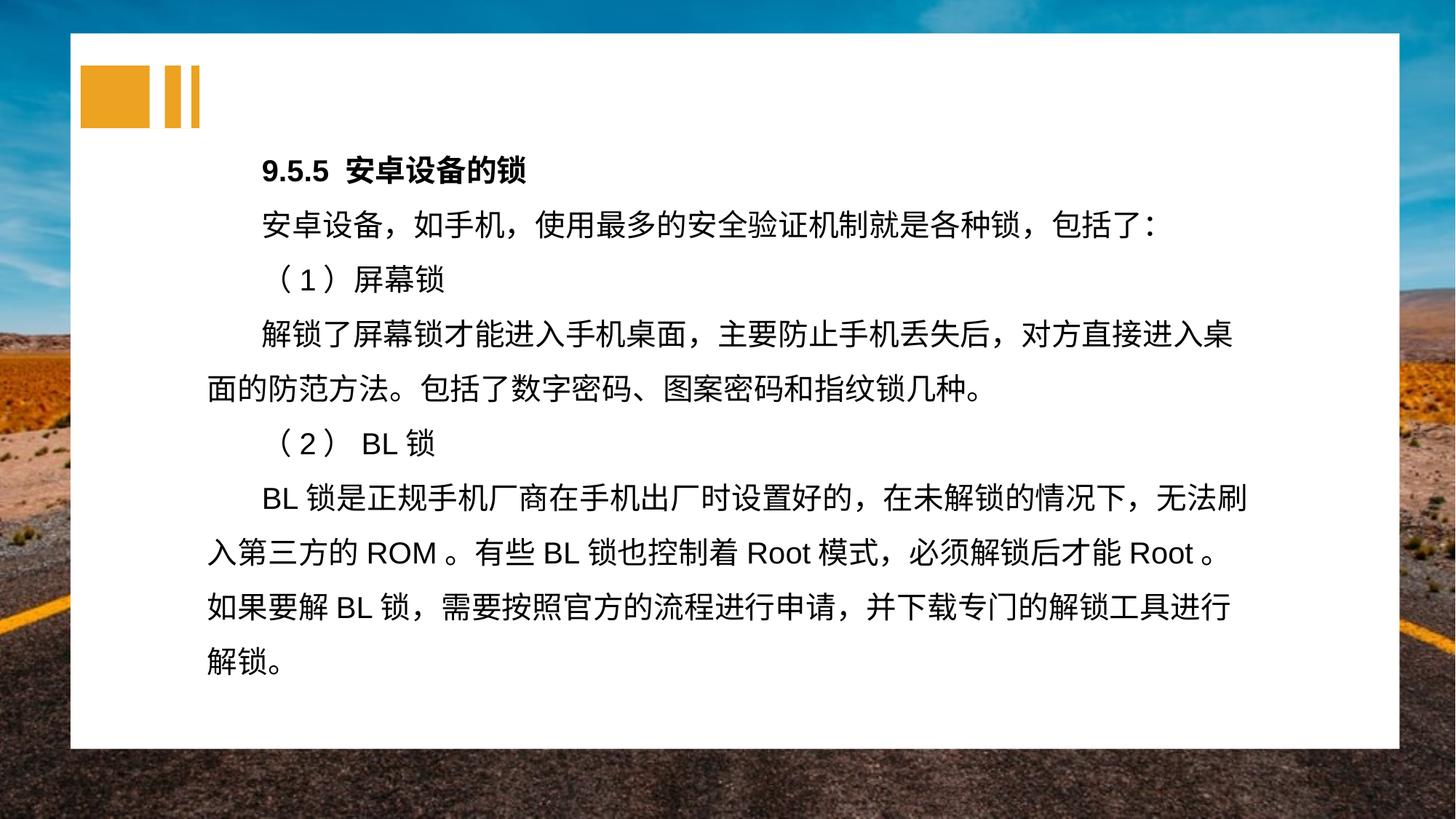

9.5.5 安卓设备的锁
安卓设备，如手机，使用最多的安全验证机制就是各种锁，包括了：
（1）屏幕锁
解锁了屏幕锁才能进入手机桌面，主要防止手机丢失后，对方直接进入桌面的防范方法。包括了数字密码、图案密码和指纹锁几种。
（2）BL锁
BL锁是正规手机厂商在手机出厂时设置好的，在未解锁的情况下，无法刷入第三方的ROM。有些BL锁也控制着Root模式，必须解锁后才能Root。如果要解BL锁，需要按照官方的流程进行申请，并下载专门的解锁工具进行解锁。